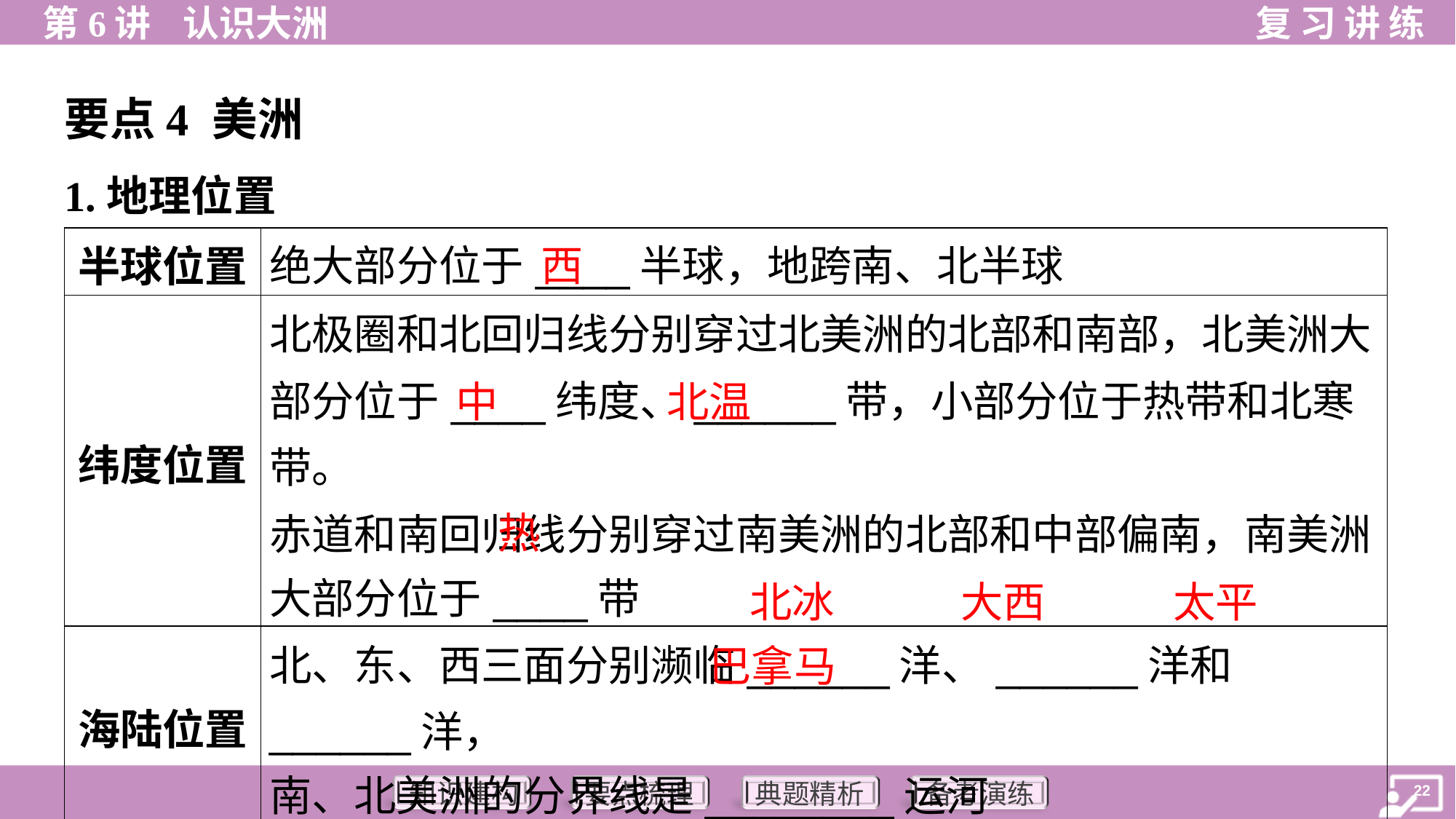

要点4 美洲
1.地理位置
西
| 半球位置 | 绝大部分位于\_\_\_\_半球，地跨南、北半球 |
| --- | --- |
| 纬度位置 | 北极圈和北回归线分别穿过北美洲的北部和南部，北美洲大 部分位于\_\_\_\_纬度、\_\_\_\_\_\_带，小部分位于热带和北寒带。 赤道和南回归线分别穿过南美洲的北部和中部偏南，南美洲 大部分位于\_\_\_\_带 |
| 海陆位置 | 北、东、西三面分别濒临\_\_\_\_\_\_洋、\_\_\_\_\_\_洋和\_\_\_\_\_\_洋， 南、北美洲的分界线是\_\_\_\_\_\_\_\_运河 |
中
北温
热
北冰
大西
太平
巴拿马